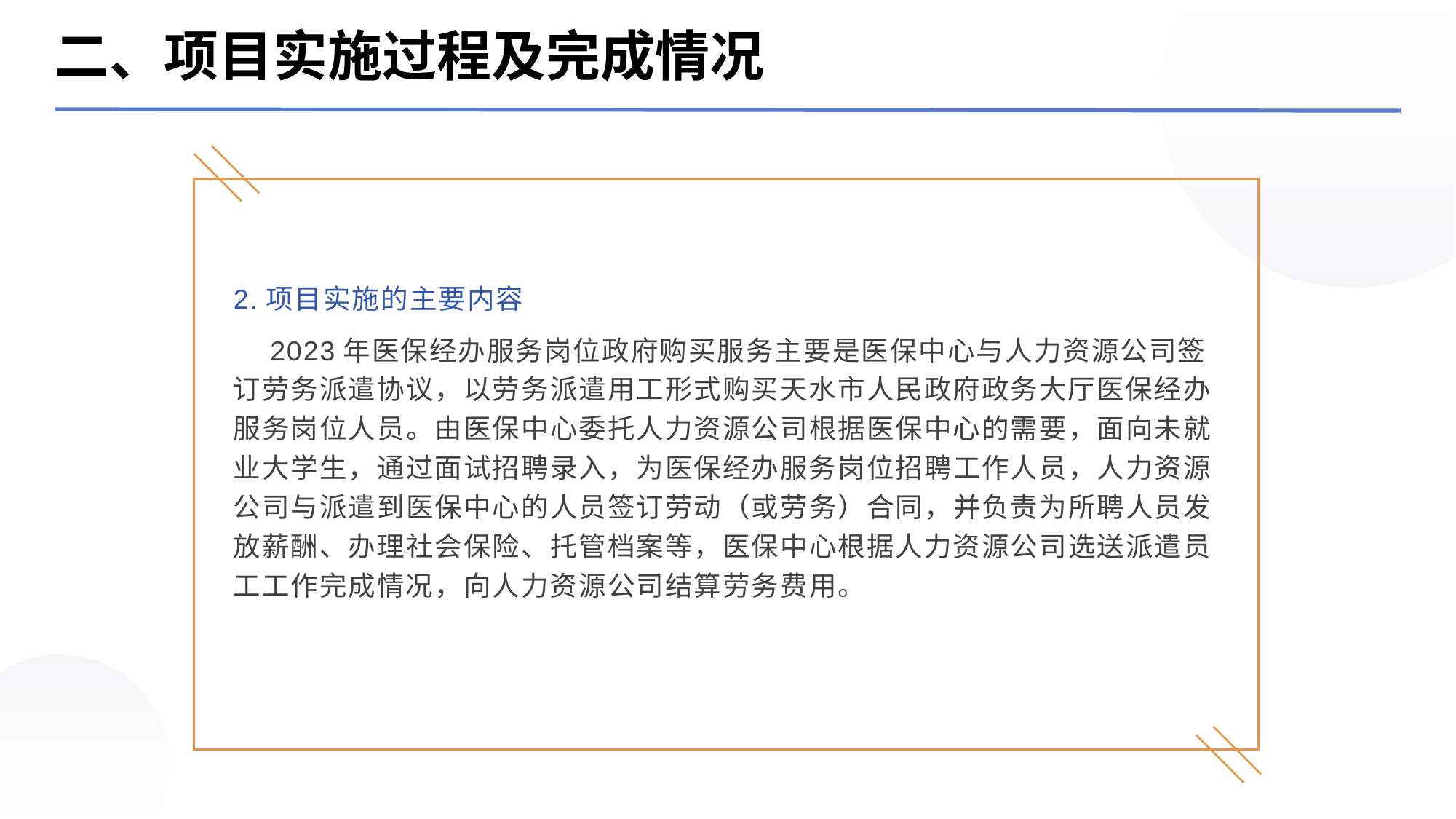

二、项目实施过程及完成情况

2.项目实施的主要内容
    2023年医保经办服务岗位政府购买服务主要是医保中心与人力资源公司签订劳务派遣协议，以劳务派遣用工形式购买天水市人民政府政务大厅医保经办服务岗位人员。由医保中心委托人力资源公司根据医保中心的需要，面向未就业大学生，通过面试招聘录入，为医保经办服务岗位招聘工作人员，人力资源公司与派遣到医保中心的人员签订劳动（或劳务）合同，并负责为所聘人员发放薪酬、办理社会保险、托管档案等，医保中心根据人力资源公司选送派遣员工工作完成情况，向人力资源公司结算劳务费用。